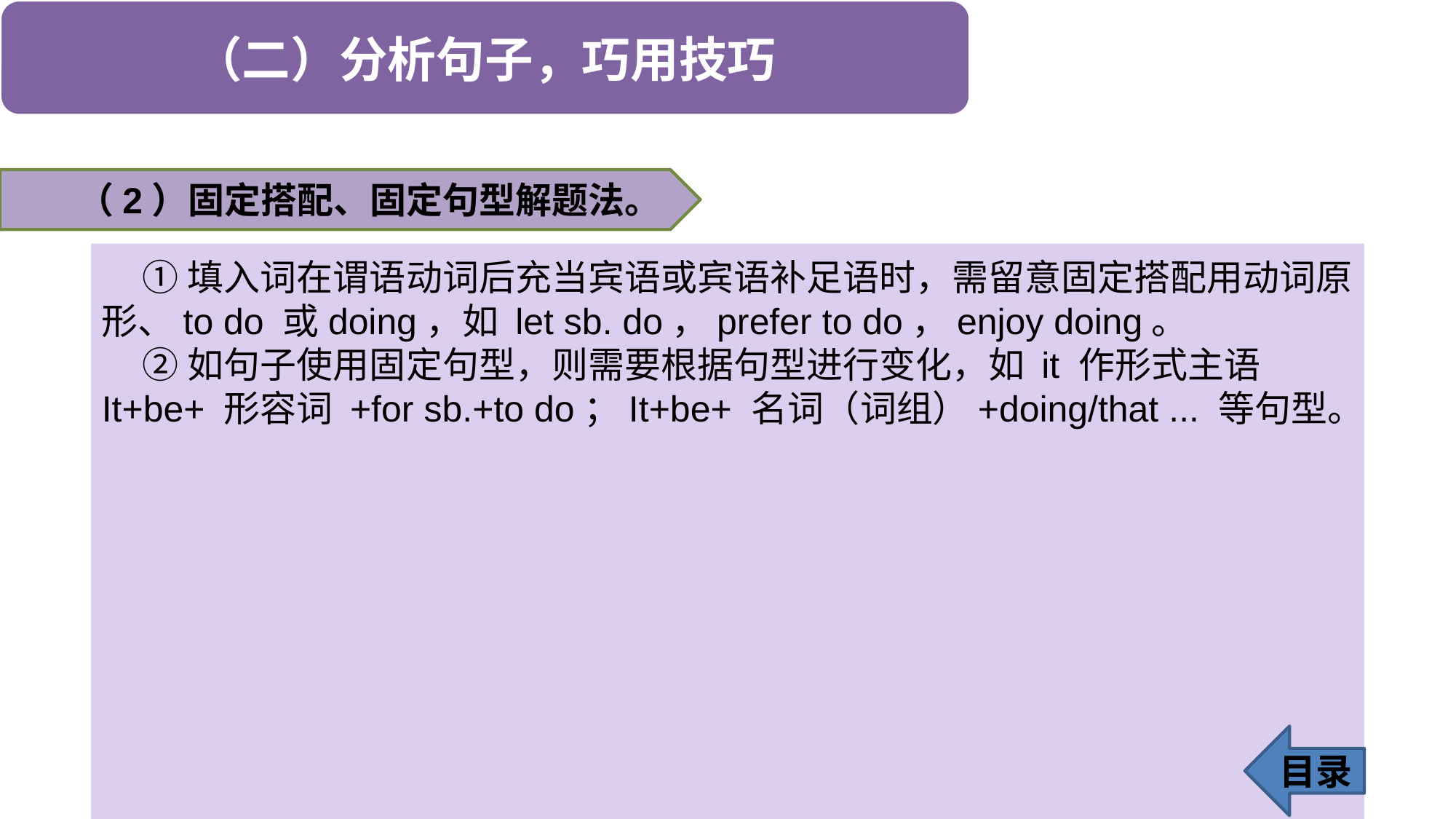

（二）分析句子，巧用技巧

（2）固定搭配、固定句型解题法。

     ①填入词在谓语动词后充当宾语或宾语补足语时，需留意固定搭配用动词原形、to do 或doing，如 let sb. do，prefer to do，enjoy doing。
     ②如句子使用固定句型，则需要根据句型进行变化，如 it 作形式主语 It+be+ 形容词 +for sb.+to do；It+be+ 名词（词组）+doing/that ... 等句型。
目录
16